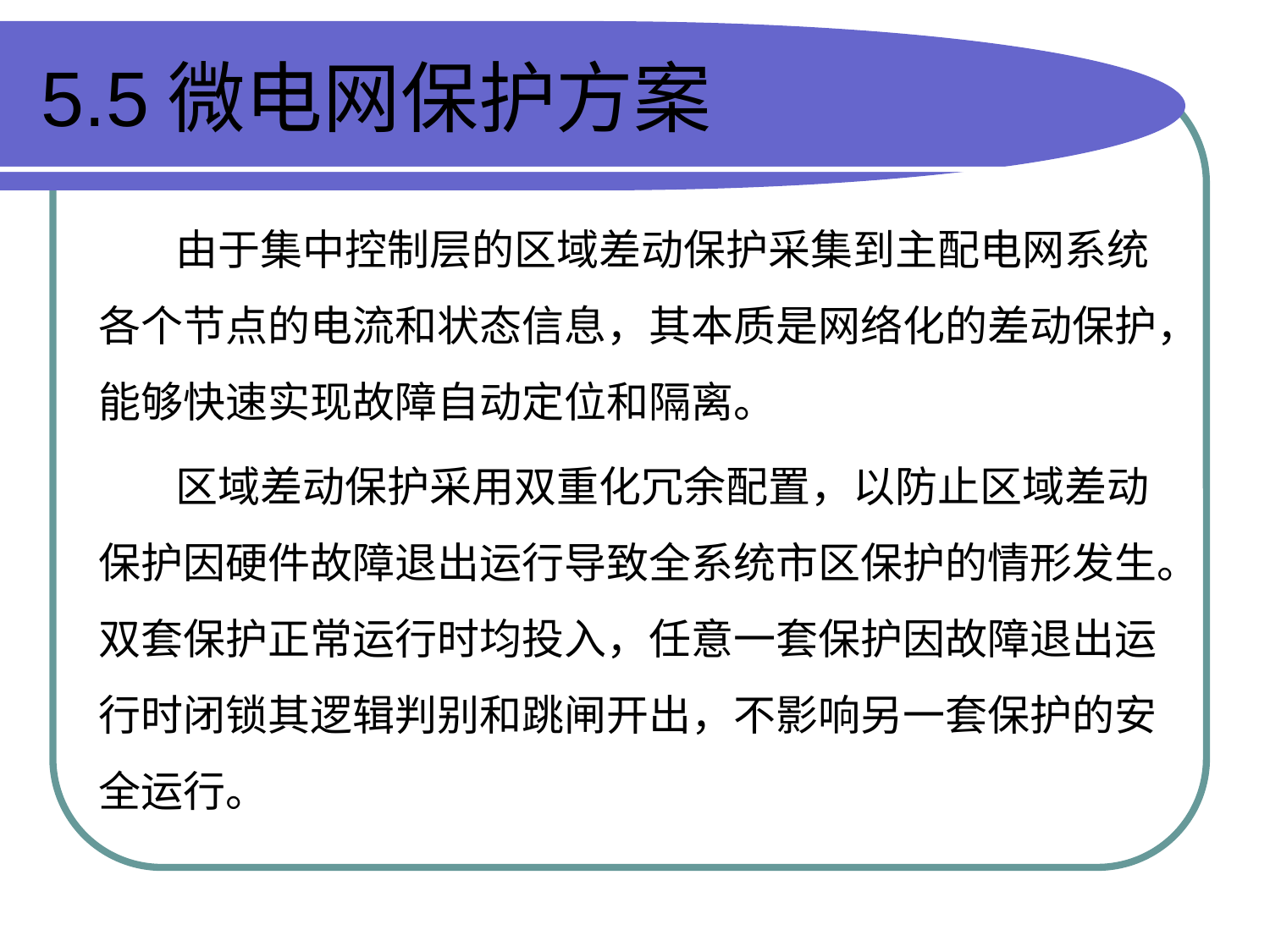

# 5.5微电网保护方案
       由于集中控制层的区域差动保护采集到主配电网系统各个节点的电流和状态信息，其本质是网络化的差动保护，能够快速实现故障自动定位和隔离。
       区域差动保护采用双重化冗余配置，以防止区域差动保护因硬件故障退出运行导致全系统市区保护的情形发生。双套保护正常运行时均投入，任意一套保护因故障退出运行时闭锁其逻辑判别和跳闸开出，不影响另一套保护的安全运行。
85